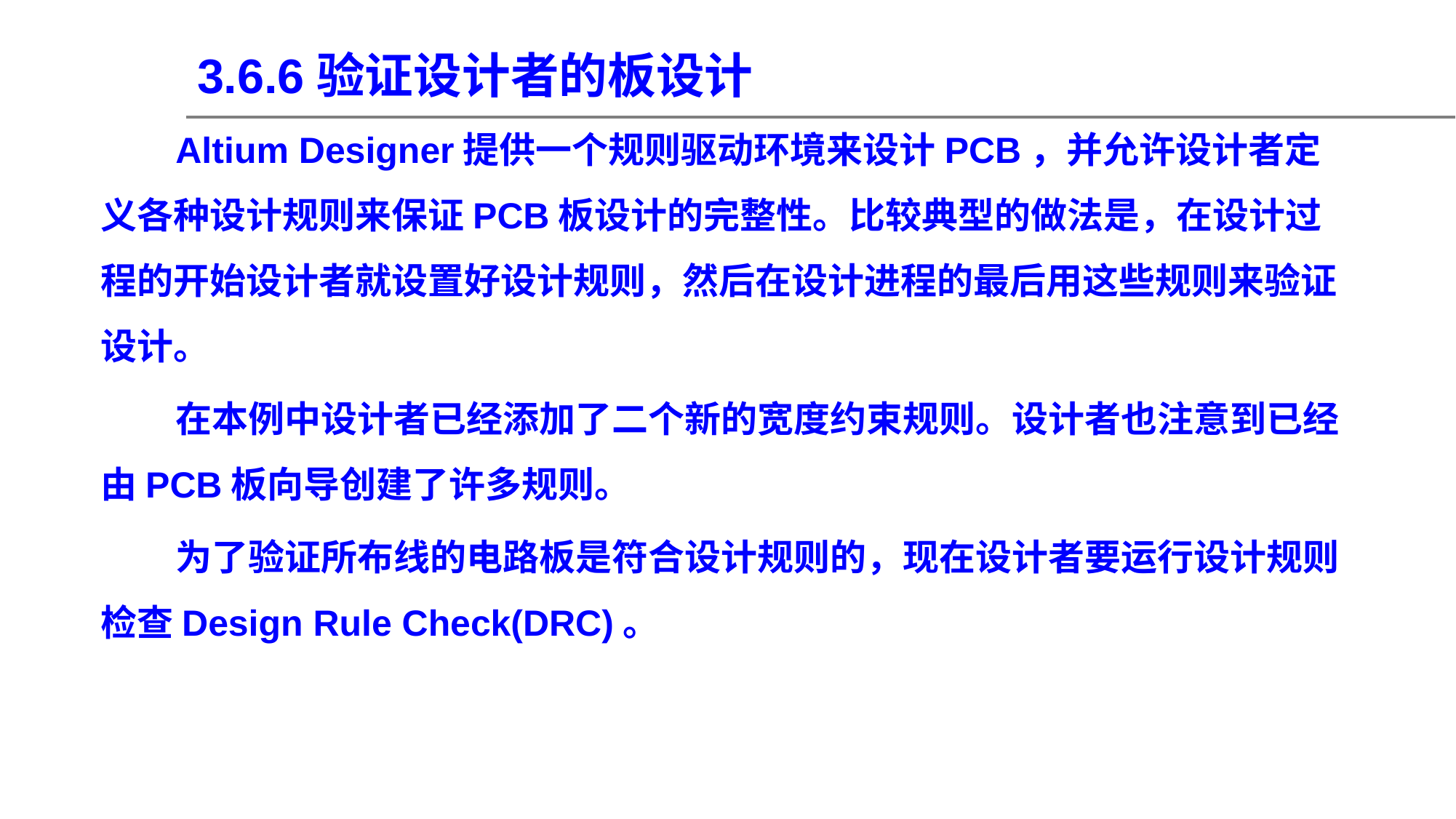

3.6.6验证设计者的板设计
Altium Designer提供一个规则驱动环境来设计PCB，并允许设计者定义各种设计规则来保证PCB板设计的完整性。比较典型的做法是，在设计过程的开始设计者就设置好设计规则，然后在设计进程的最后用这些规则来验证设计。
在本例中设计者已经添加了二个新的宽度约束规则。设计者也注意到已经由PCB板向导创建了许多规则。
为了验证所布线的电路板是符合设计规则的，现在设计者要运行设计规则检查Design Rule Check(DRC)。